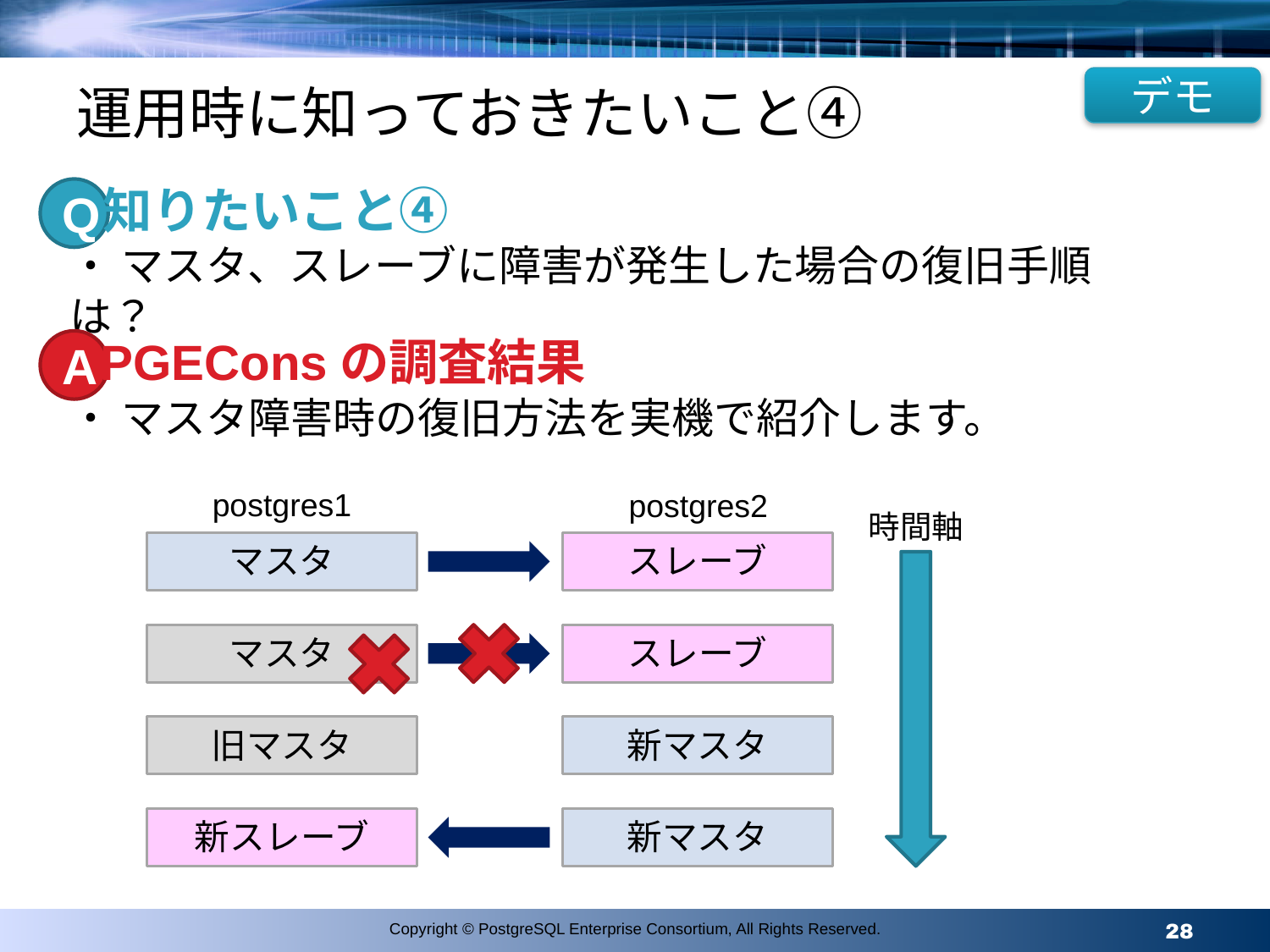

デモ
# 運用時に知っておきたいこと④
知りたいこと④
Q
・ マスタ、スレーブに障害が発生した場合の復旧手順は？
PGEConsの調査結果
A
・ マスタ障害時の復旧方法を実機で紹介します。
postgres1
postgres2
時間軸
マスタ
スレーブ

マスタ
スレーブ

旧マスタ
新マスタ
新スレーブ
新マスタ

28